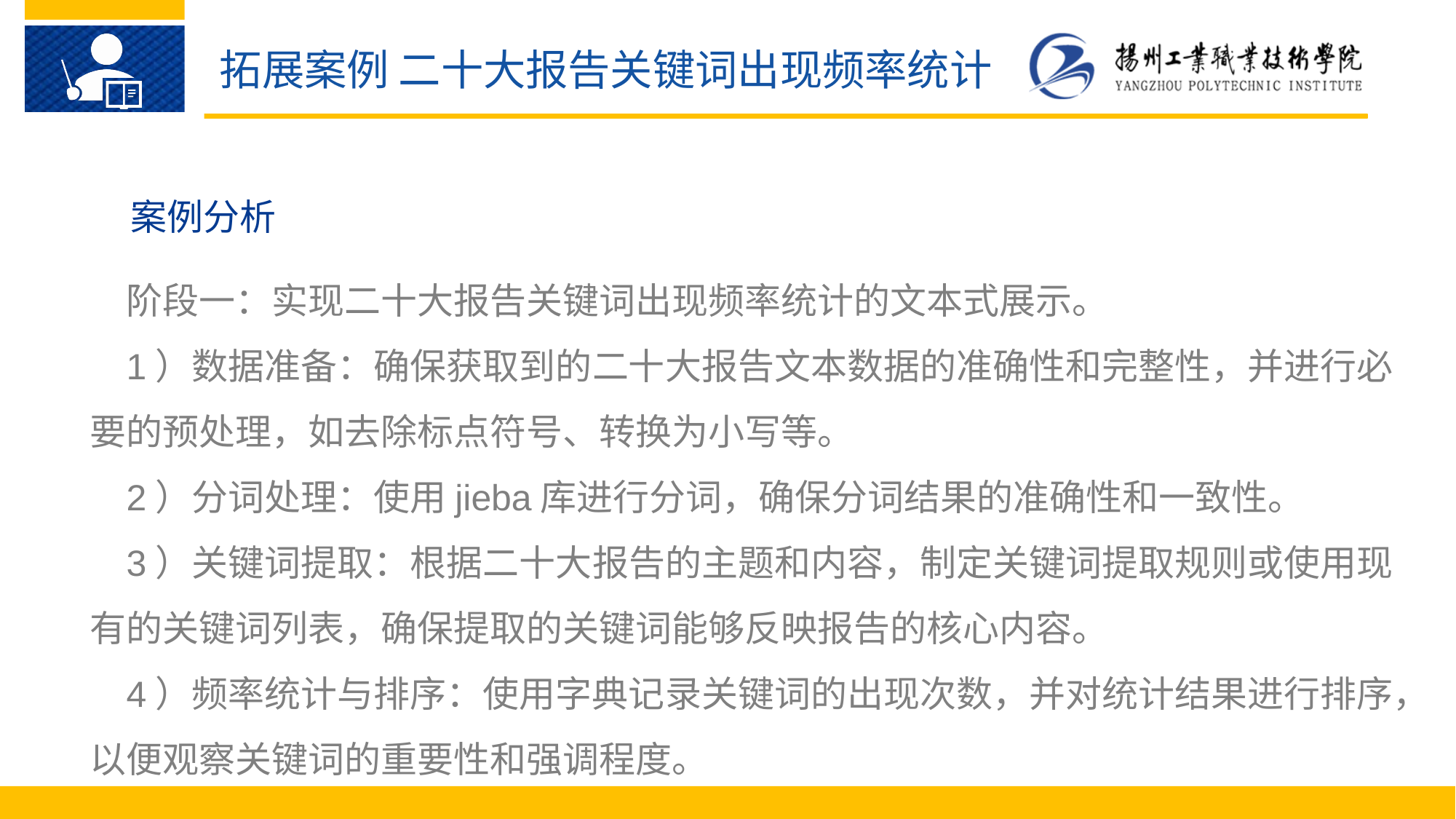

拓展案例 二十大报告关键词出现频率统计
案例分析
阶段一：实现二十大报告关键词出现频率统计的文本式展示。
1）数据准备：确保获取到的二十大报告文本数据的准确性和完整性，并进行必要的预处理，如去除标点符号、转换为小写等。
2）分词处理：使用jieba库进行分词，确保分词结果的准确性和一致性。
3）关键词提取：根据二十大报告的主题和内容，制定关键词提取规则或使用现有的关键词列表，确保提取的关键词能够反映报告的核心内容。
4）频率统计与排序：使用字典记录关键词的出现次数，并对统计结果进行排序，以便观察关键词的重要性和强调程度。